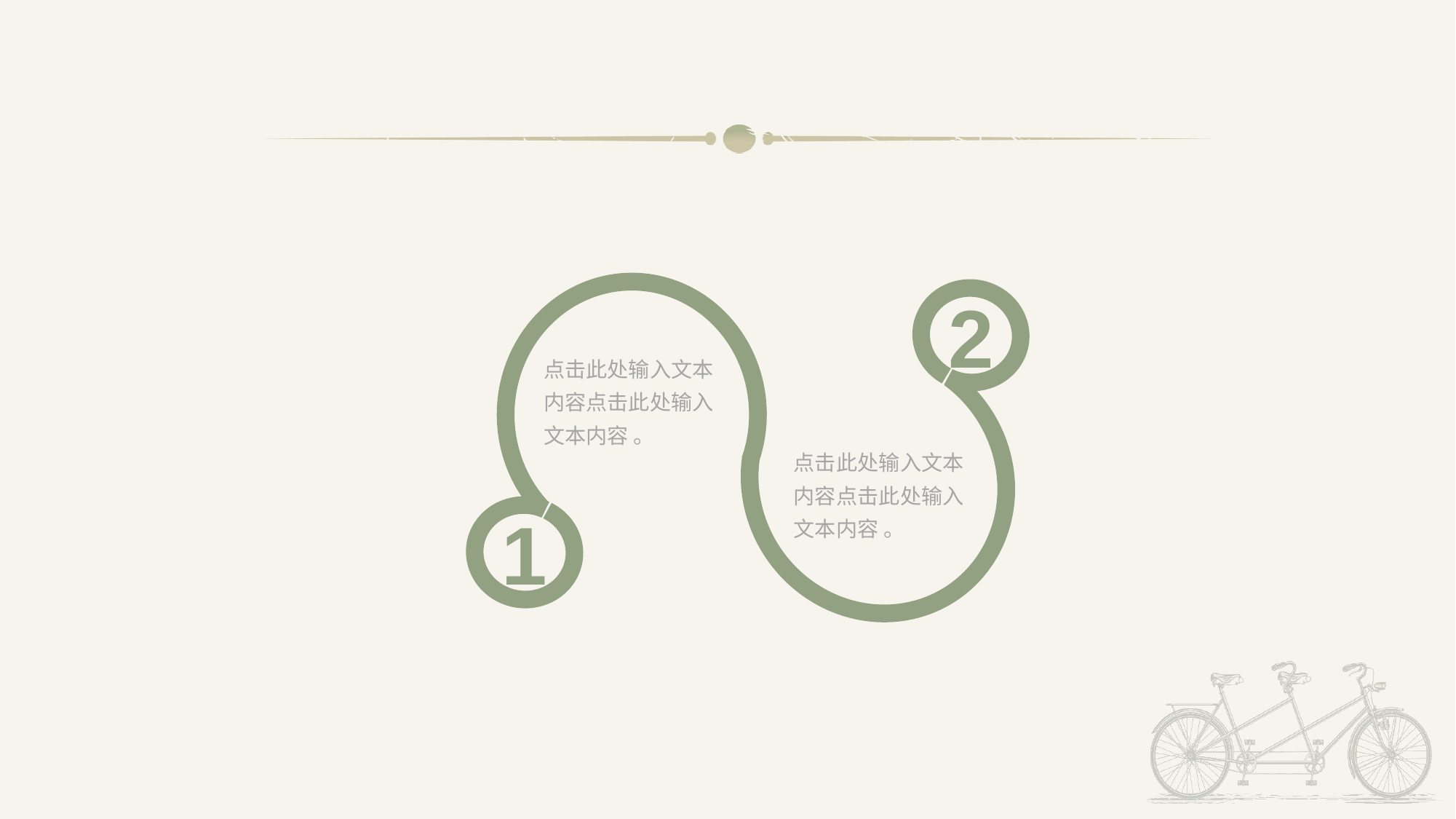

2

点击此处输入文本内容点击此处输入文本内容 。

点击此处输入文本内容点击此处输入文本内容 。
1